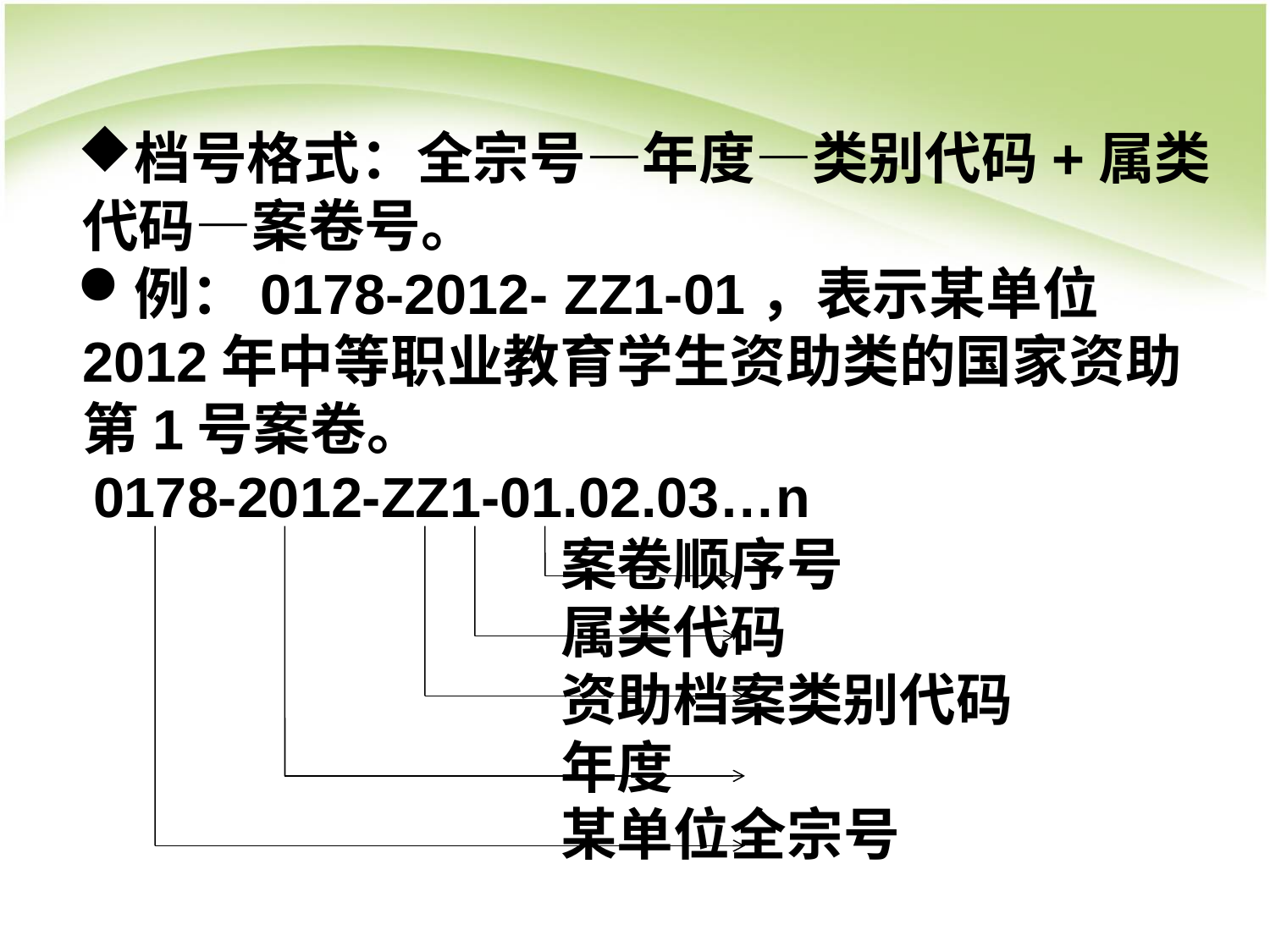

#
档号格式：全宗号—年度—类别代码+属类代码—案卷号。
例：0178-2012- ZZ1-01，表示某单位2012年中等职业教育学生资助类的国家资助第1号案卷。
 0178-2012-ZZ1-01.02.03…n
	                                    案卷顺序号
	                                    属类代码
	                                    资助档案类别代码
	                                    年度
	                                    某单位全宗号